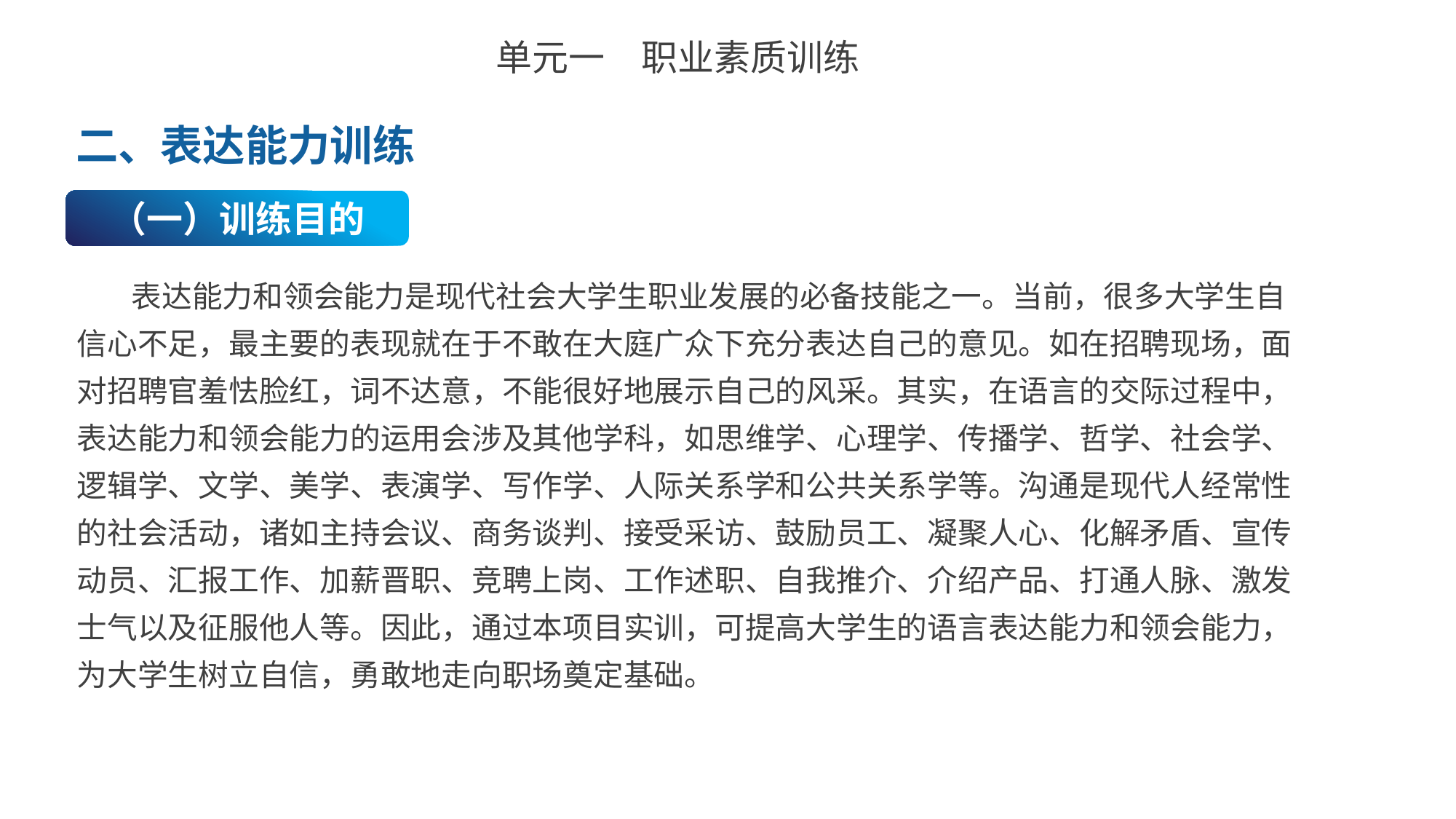

单元一　职业素质训练
二、表达能力训练
（一）训练目的
表达能力和领会能力是现代社会大学生职业发展的必备技能之一。当前，很多大学生自信心不足，最主要的表现就在于不敢在大庭广众下充分表达自己的意见。如在招聘现场，面对招聘官羞怯脸红，词不达意，不能很好地展示自己的风采。其实，在语言的交际过程中，表达能力和领会能力的运用会涉及其他学科，如思维学、心理学、传播学、哲学、社会学、逻辑学、文学、美学、表演学、写作学、人际关系学和公共关系学等。沟通是现代人经常性的社会活动，诸如主持会议、商务谈判、接受采访、鼓励员工、凝聚人心、化解矛盾、宣传动员、汇报工作、加薪晋职、竞聘上岗、工作述职、自我推介、介绍产品、打通人脉、激发士气以及征服他人等。因此，通过本项目实训，可提高大学生的语言表达能力和领会能力，为大学生树立自信，勇敢地走向职场奠定基础。